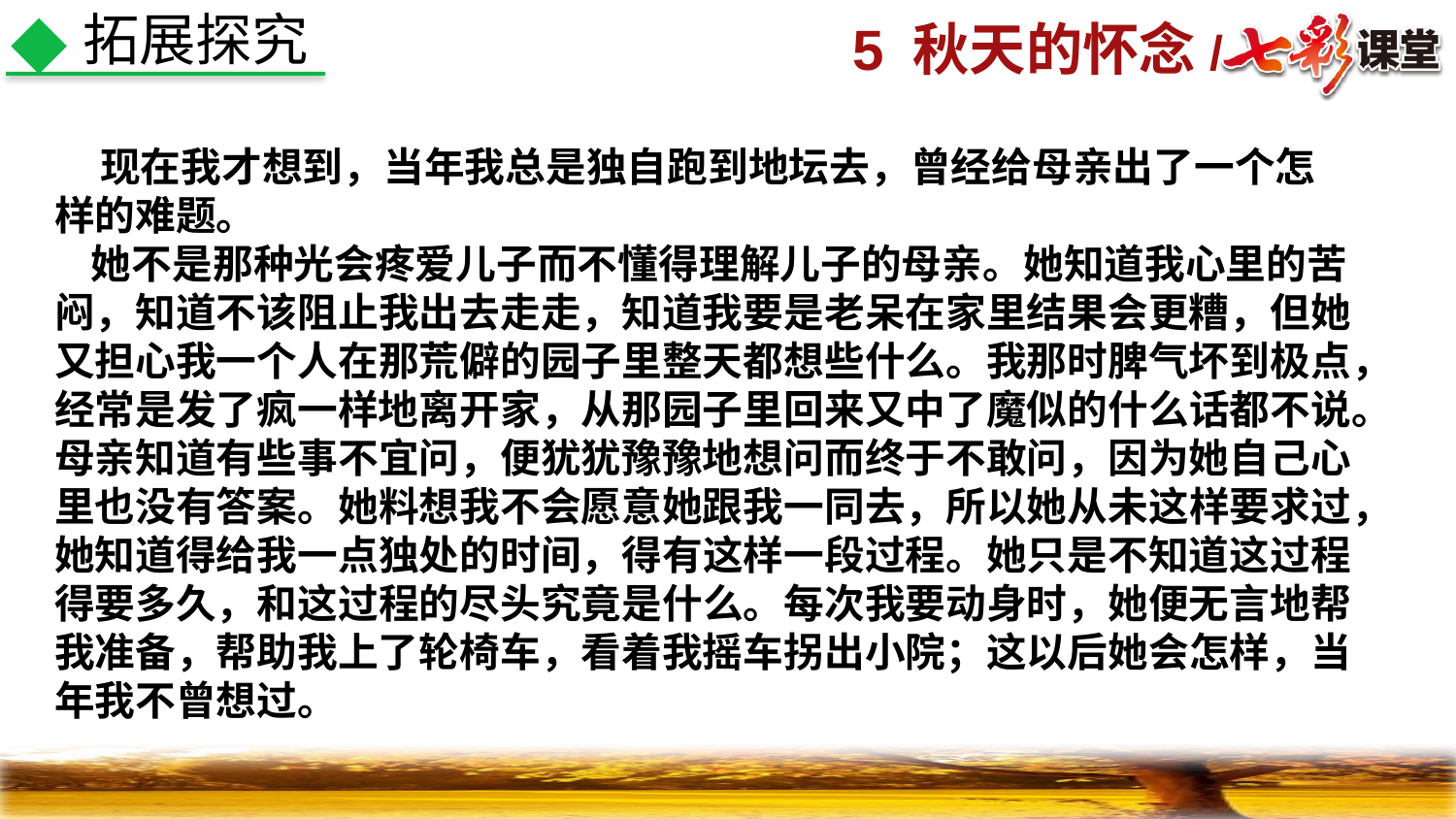

拓展探究

    现在我才想到，当年我总是独自跑到地坛去，曾经给母亲出了一个怎样的难题。 
    她不是那种光会疼爱儿子而不懂得理解儿子的母亲。她知道我心里的苦闷，知道不该阻止我出去走走，知道我要是老呆在家里结果会更糟，但她又担心我一个人在那荒僻的园子里整天都想些什么。我那时脾气坏到极点，经常是发了疯一样地离开家，从那园子里回来又中了魔似的什么话都不说。母亲知道有些事不宜问，便犹犹豫豫地想问而终于不敢问，因为她自己心里也没有答案。她料想我不会愿意她跟我一同去，所以她从未这样要求过，她知道得给我一点独处的时间，得有这样一段过程。她只是不知道这过程得要多久，和这过程的尽头究竟是什么。每次我要动身时，她便无言地帮我准备，帮助我上了轮椅车，看着我摇车拐出小院；这以后她会怎样，当年我不曾想过。